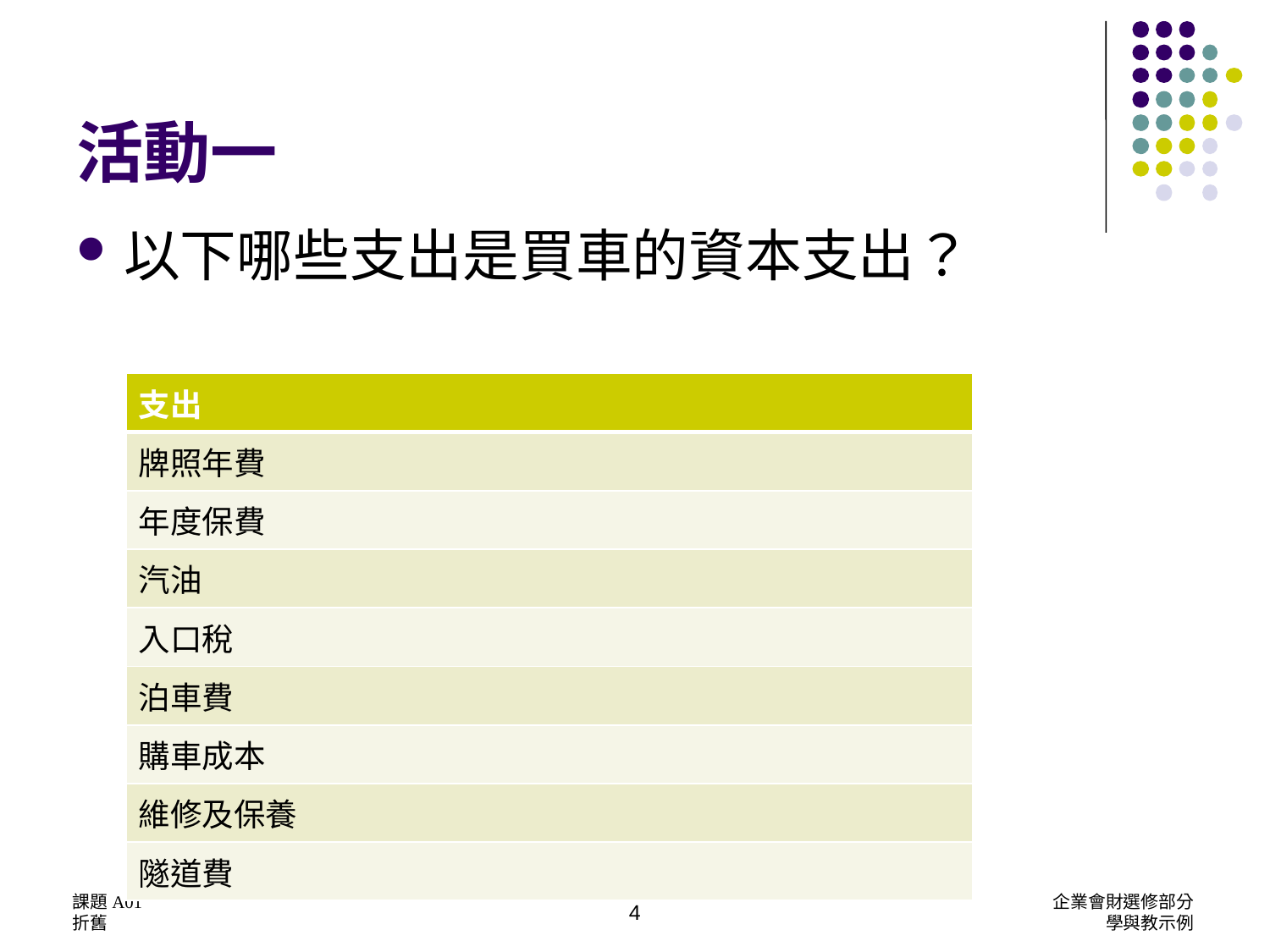

# 活動一
以下哪些支出是買車的資本支出？

| 支出 |
| --- |
| 牌照年費 |
| 年度保費 |
| 汽油 |
| 入口稅 |
| 泊車費 |
| 購車成本 |
| 維修及保養 |
| 隧道費 |

課題A01
折舊

企業會財選修部分
學與教示例

4